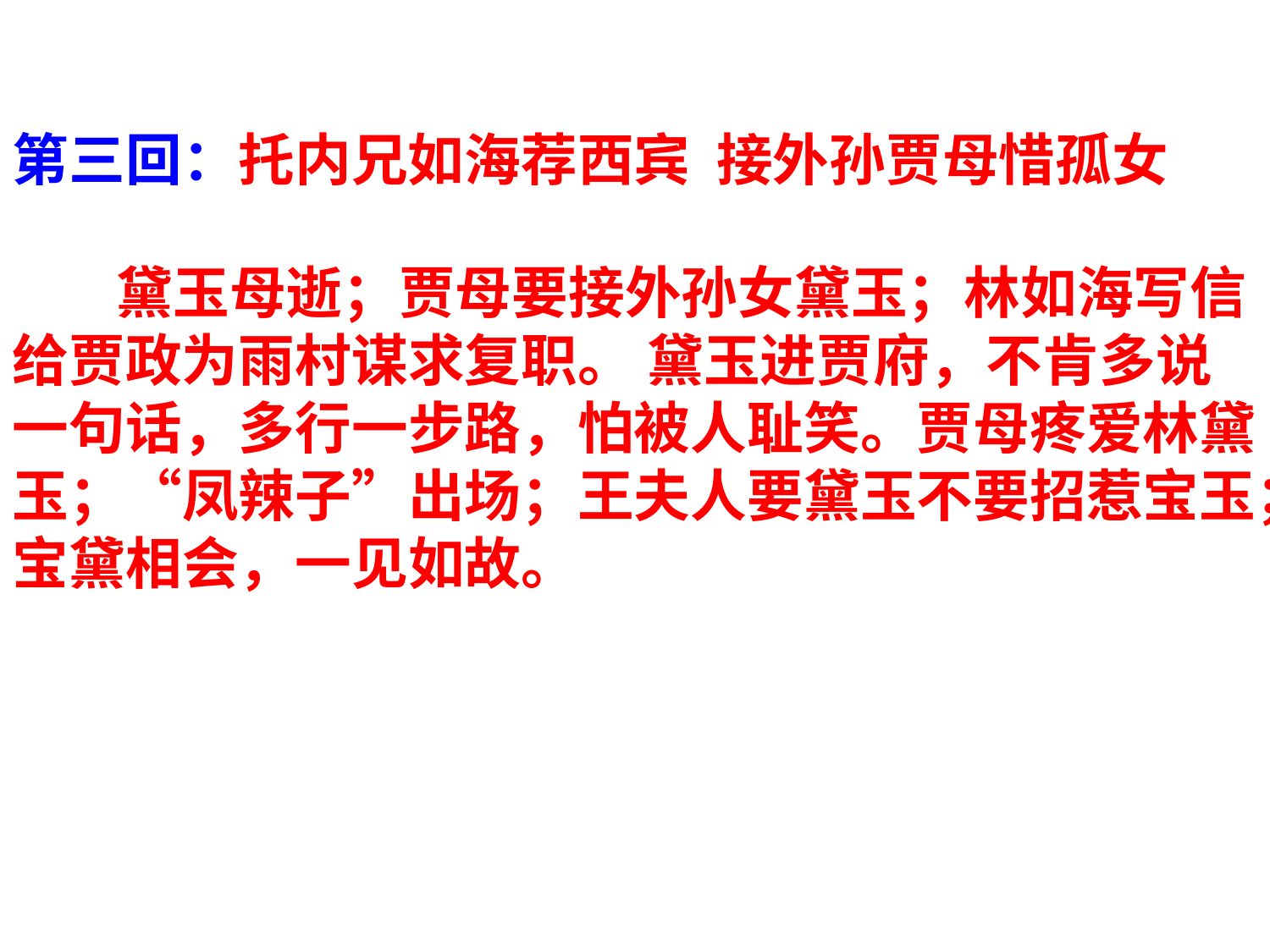

第三回：托内兄如海荐西宾  接外孙贾母惜孤女
       黛玉母逝；贾母要接外孙女黛玉；林如海写信给贾政为雨村谋求复职。 黛玉进贾府，不肯多说一句话，多行一步路，怕被人耻笑。贾母疼爱林黛玉；“凤辣子”出场；王夫人要黛玉不要招惹宝玉；宝黛相会，一见如故。